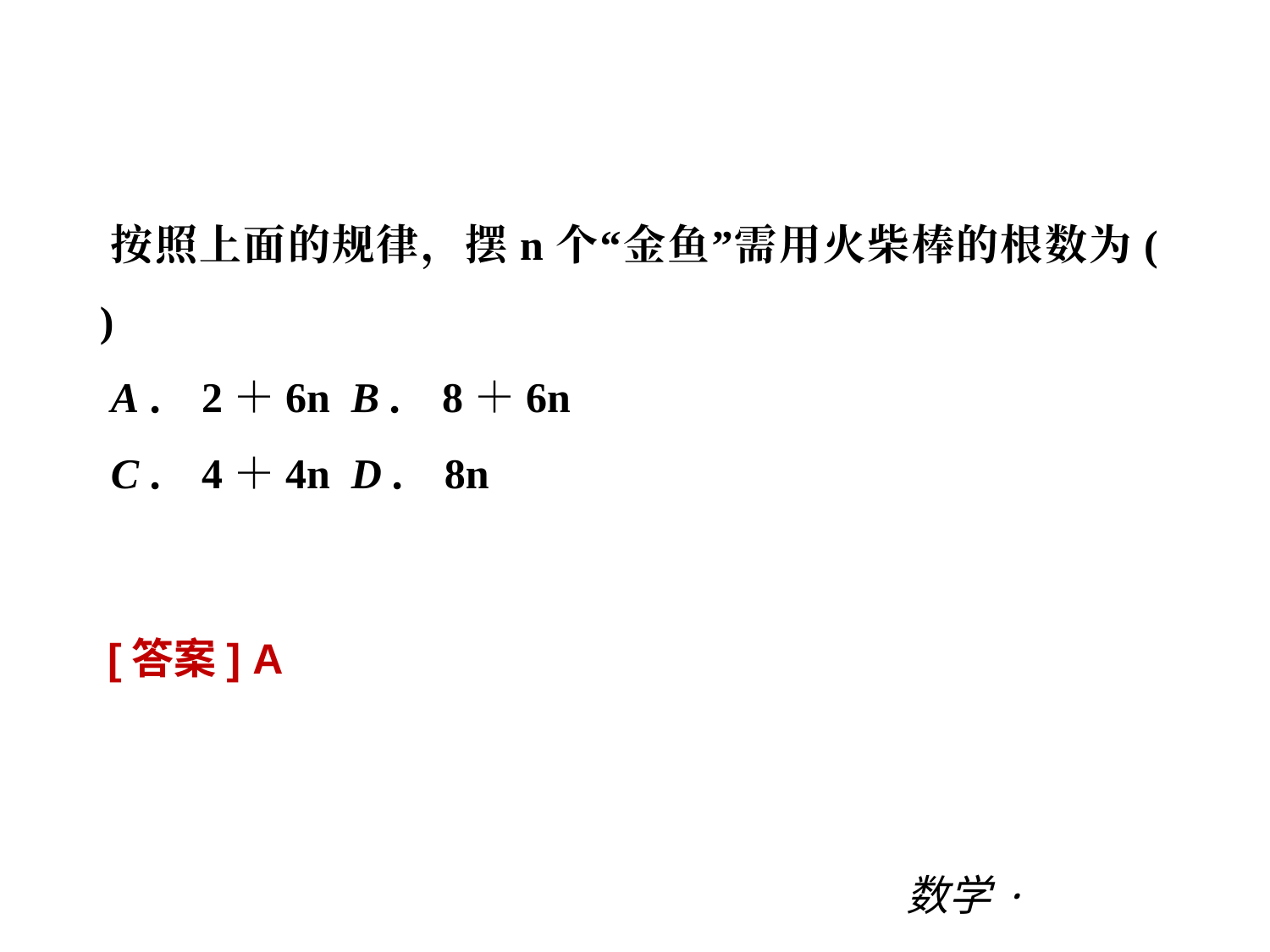

第三章 |过关测试
按照上面的规律，摆n个“金鱼”需用火柴棒的根数为(　　)
A．2＋6n  B．8＋6n
C．4＋4n  D．8n
[答案] A
数学·新课标（BS）